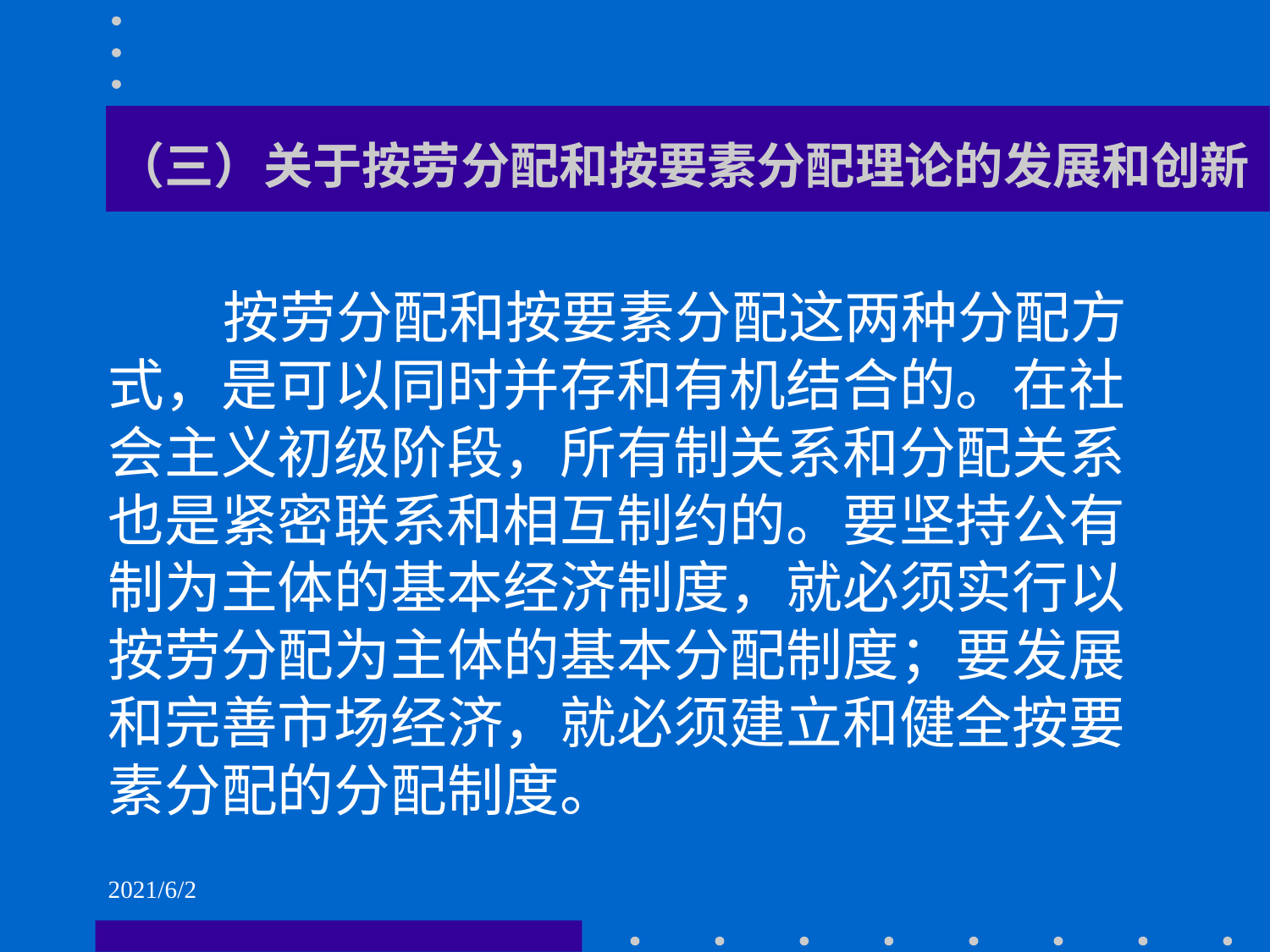

# （三）关于按劳分配和按要素分配理论的发展和创新
        按劳分配和按要素分配这两种分配方式，是可以同时并存和有机结合的。在社会主义初级阶段，所有制关系和分配关系也是紧密联系和相互制约的。要坚持公有制为主体的基本经济制度，就必须实行以按劳分配为主体的基本分配制度；要发展和完善市场经济，就必须建立和健全按要素分配的分配制度。
2021/6/2